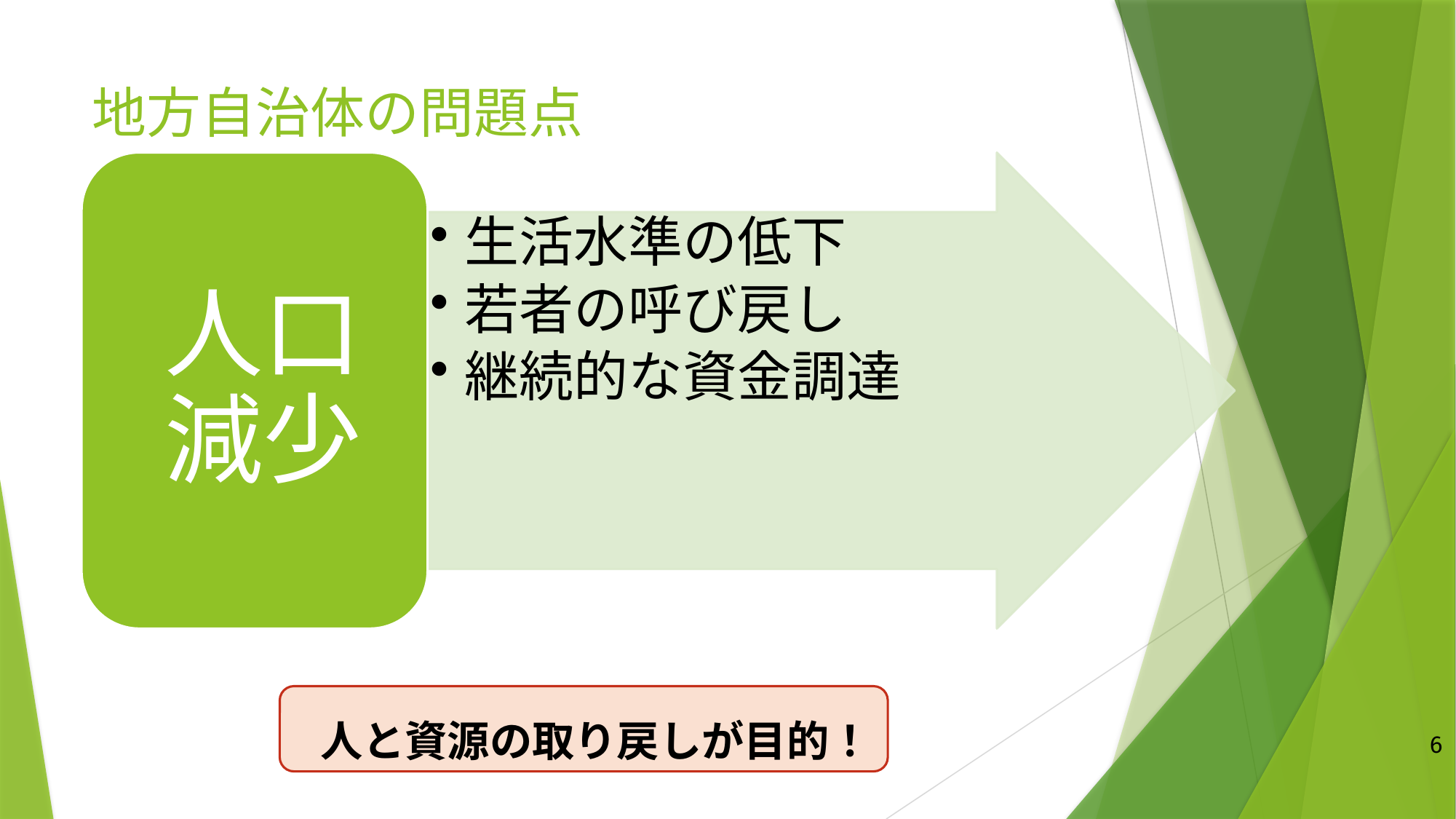

# 地方自治体の問題点
生活水準の低下
若者の呼び戻し
継続的な資金調達
人口減少

人と資源の取り戻しが目的！
6